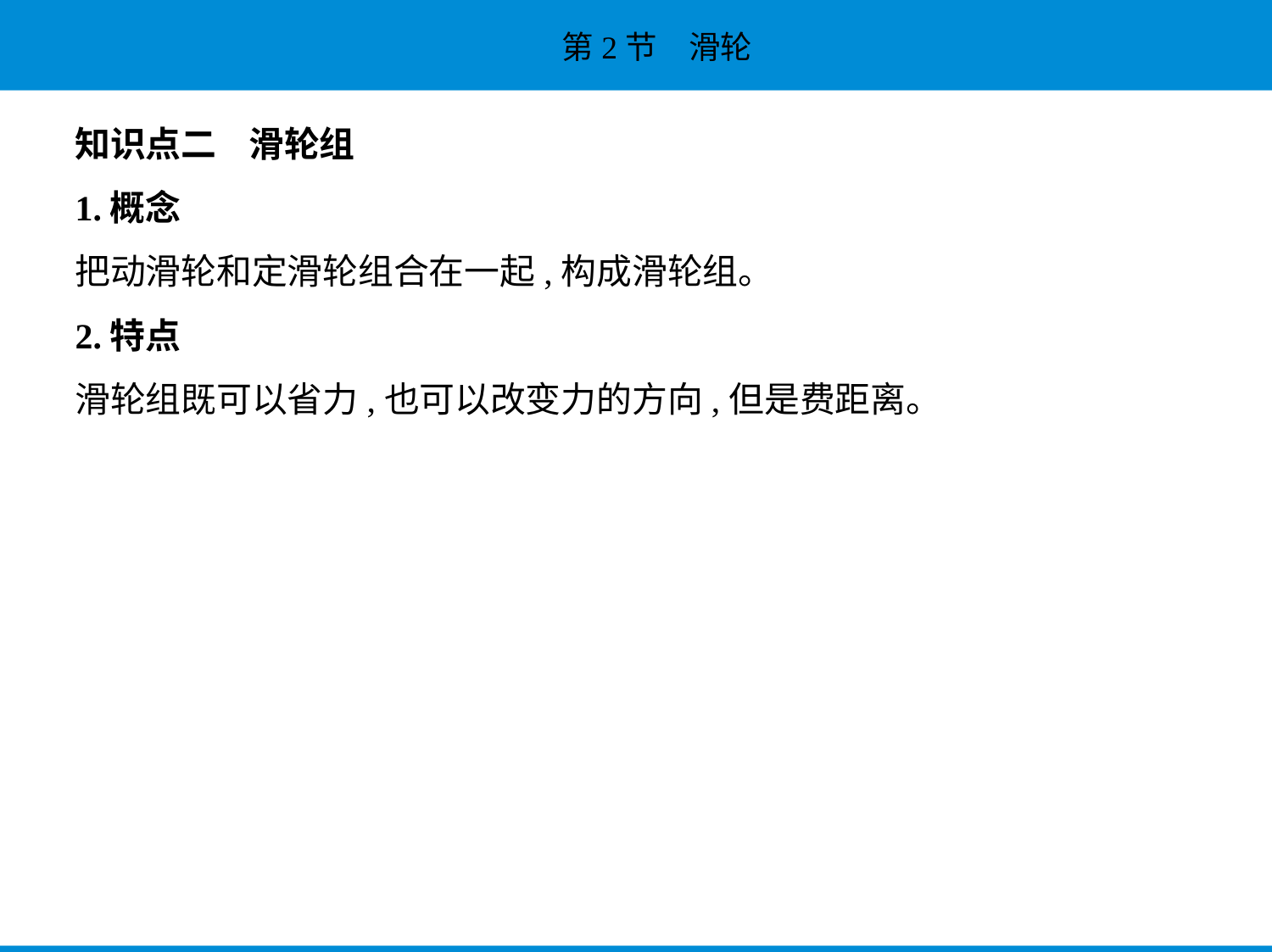

知识点二    滑轮组
1.概念
把动滑轮和定滑轮组合在一起,构成滑轮组。
2.特点
滑轮组既可以省力,也可以改变力的方向,但是费距离。